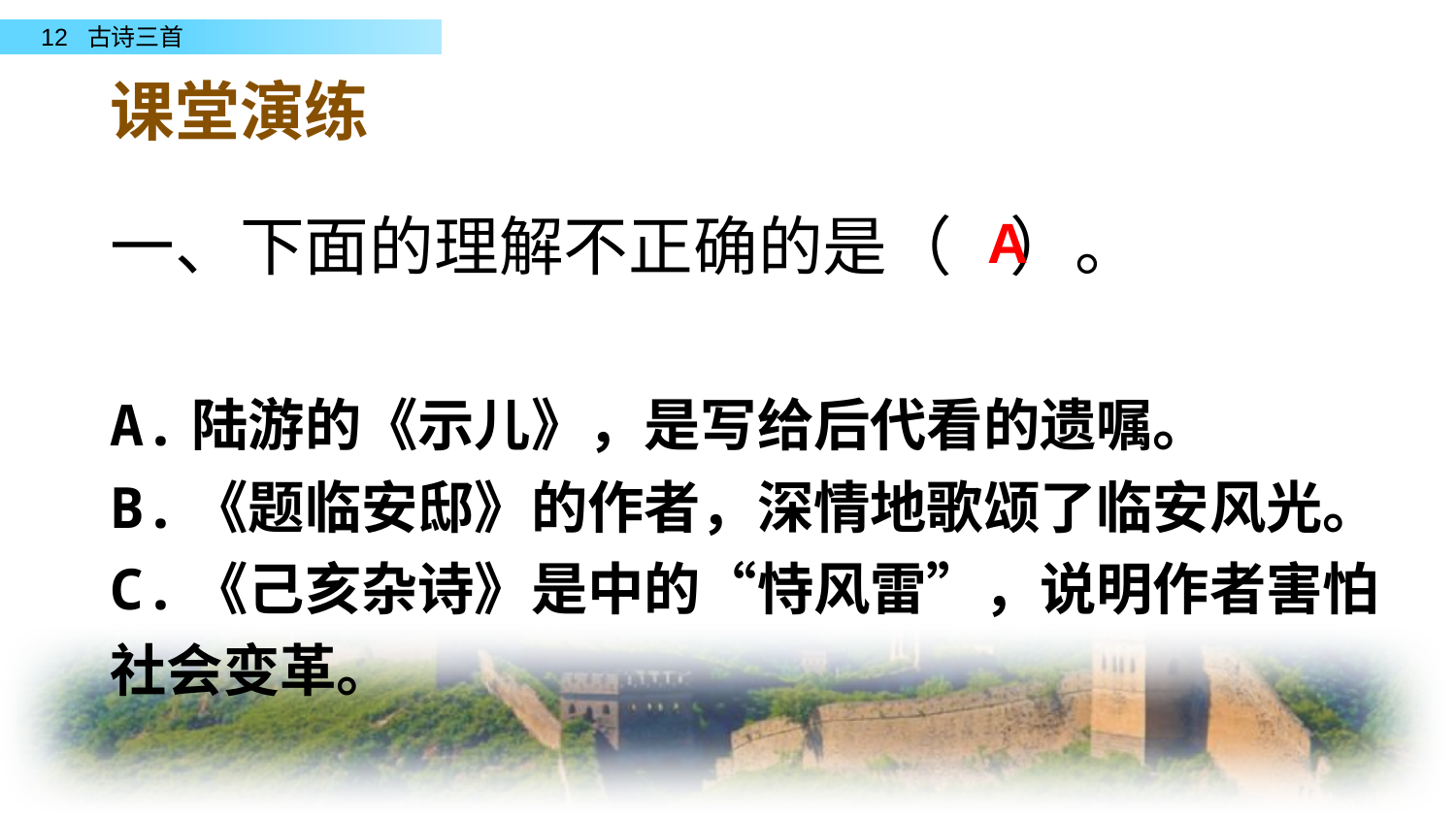

课堂演练
一、下面的理解不正确的是（    ）。

A.陆游的《示儿》，是写给后代看的遗嘱。
B.《题临安邸》的作者，深情地歌颂了临安风光。
C.《己亥杂诗》是中的“恃风雷”，说明作者害怕社会变革。
A